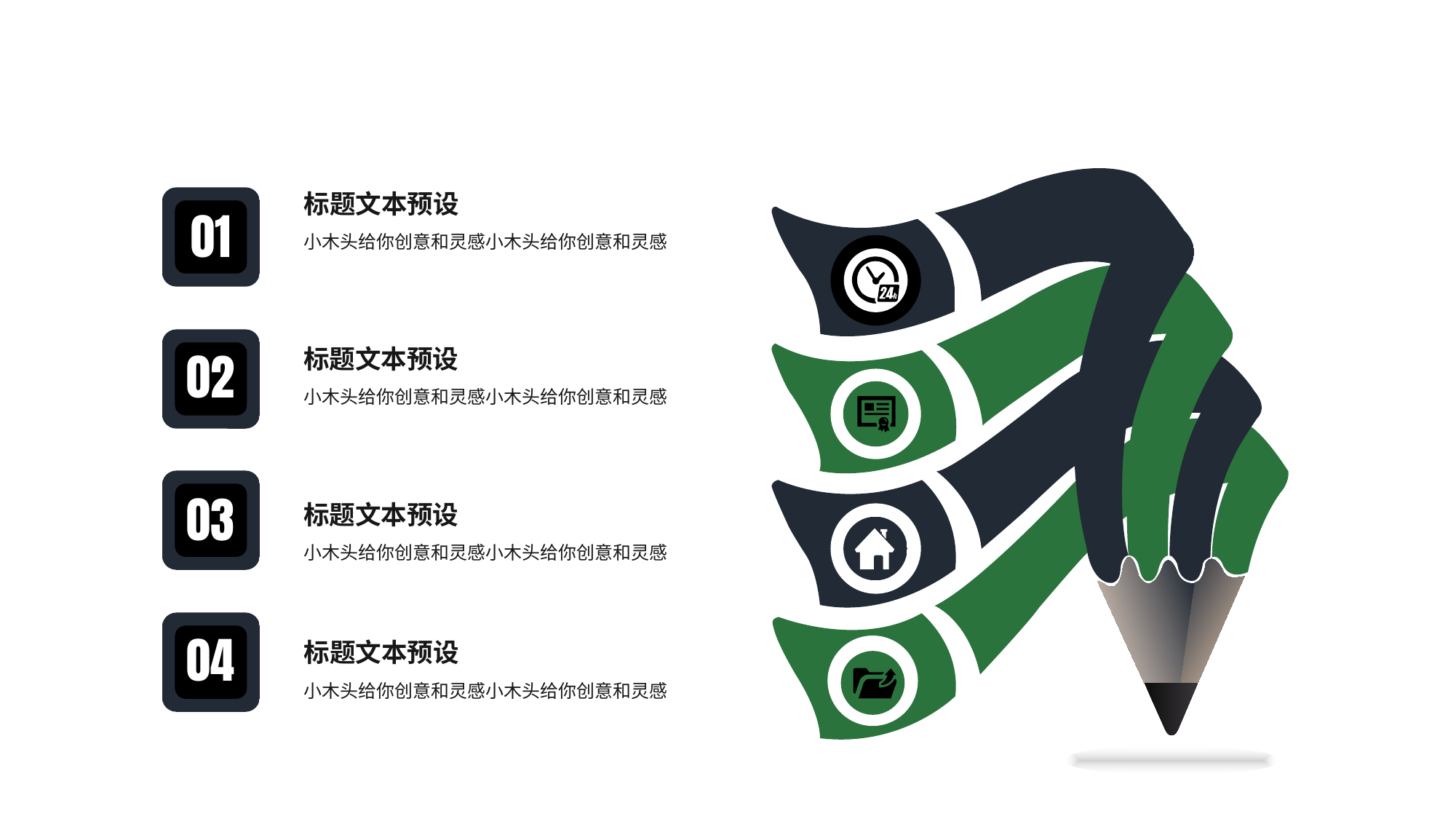

标题文本预设

01

小木头给你创意和灵感小木头给你创意和灵感

标题文本预设

02

小木头给你创意和灵感小木头给你创意和灵感

03
标题文本预设

小木头给你创意和灵感小木头给你创意和灵感

04
标题文本预设

小木头给你创意和灵感小木头给你创意和灵感